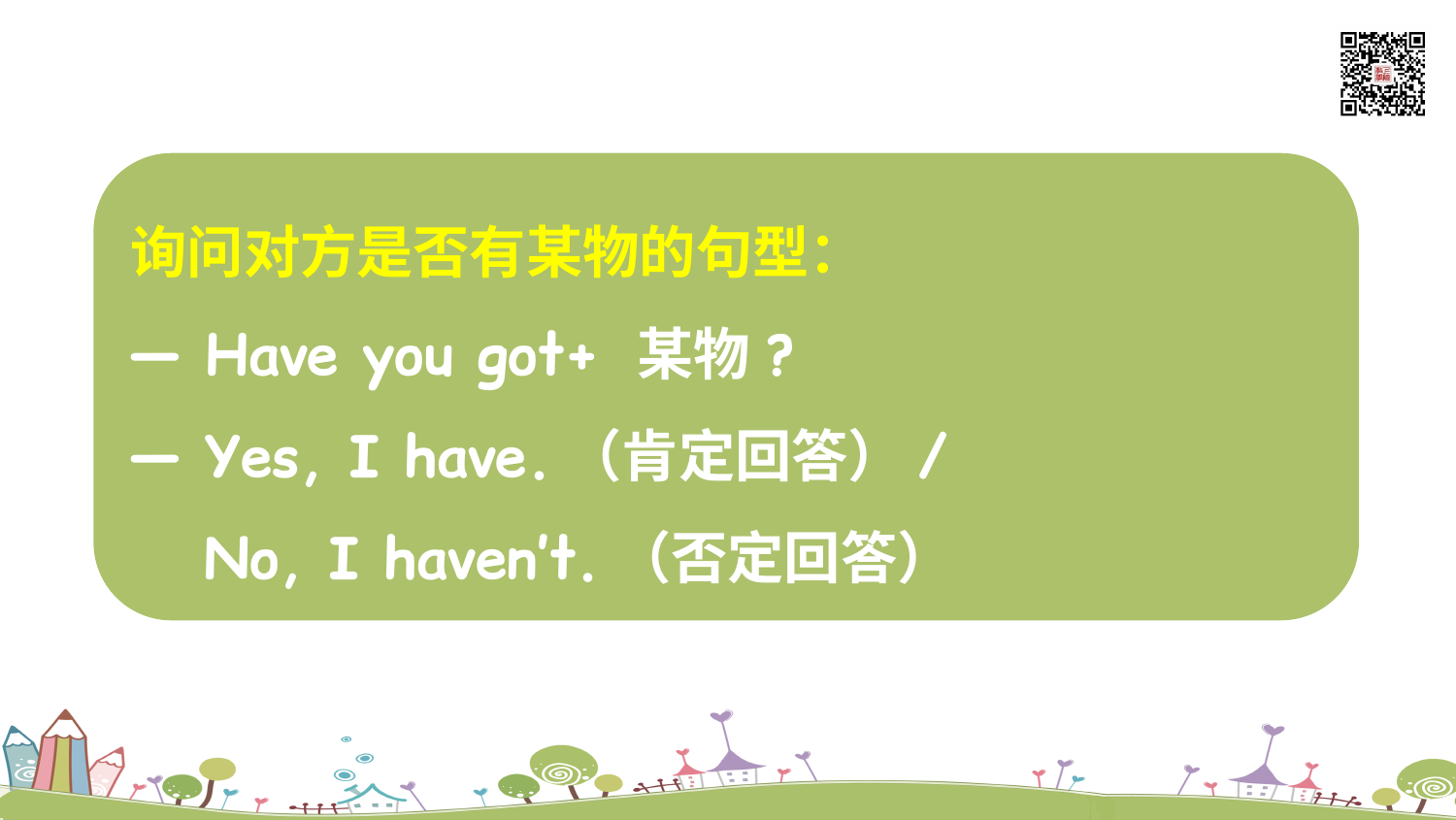

询问对方是否有某物的句型：
— Have you got+ 某物?
— Yes, I have.（肯定回答）/
   No, I haven’t.（否定回答）